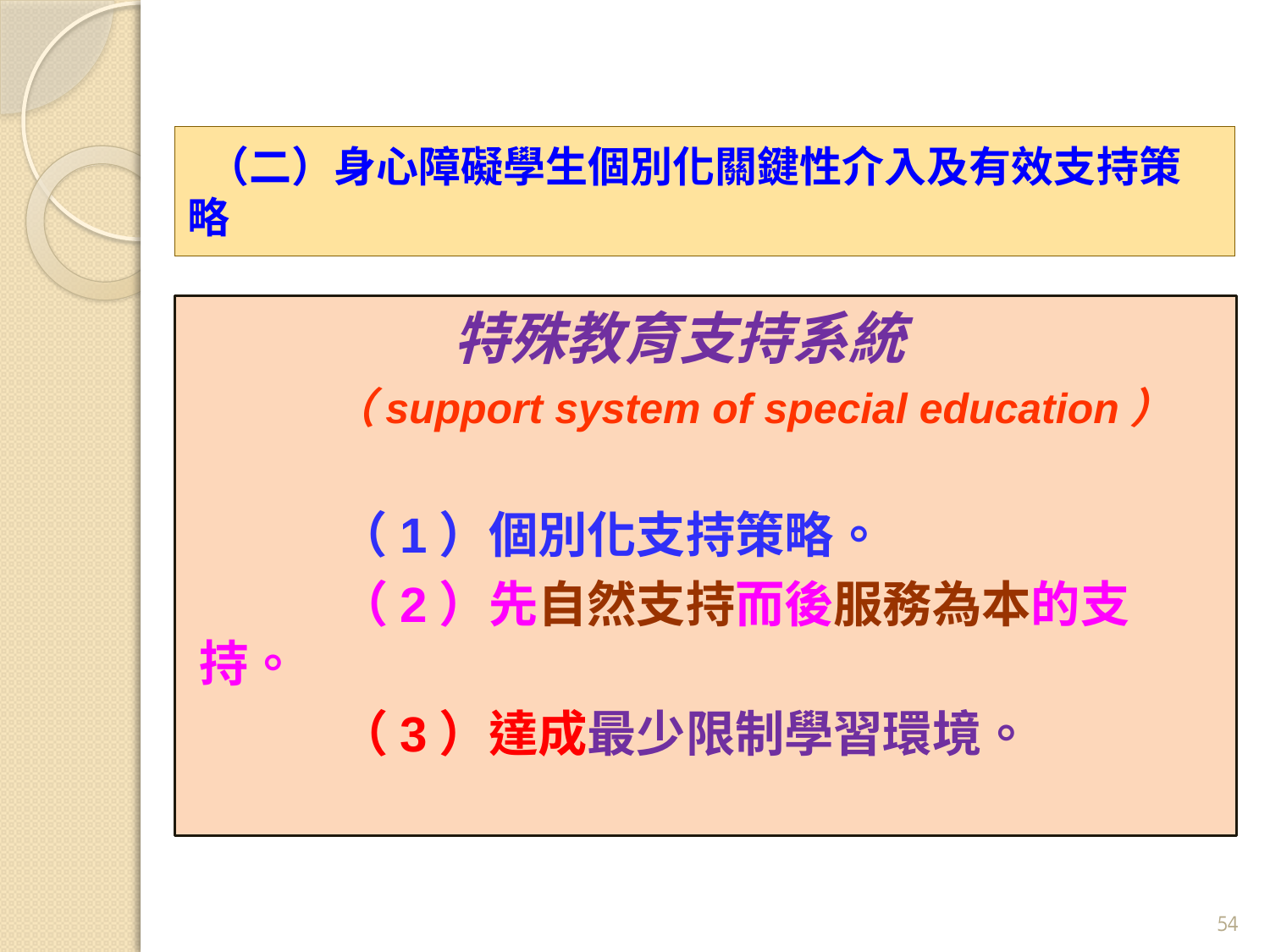

# （二）身心障礙學生個別化關鍵性介入及有效支持策略
　　　　　　特殊教育支持系統
             （support system of special education）

 　      （1）個別化支持策略。
 　      （2）先自然支持而後服務為本的支持。
 　      （3）達成最少限制學習環境。

54